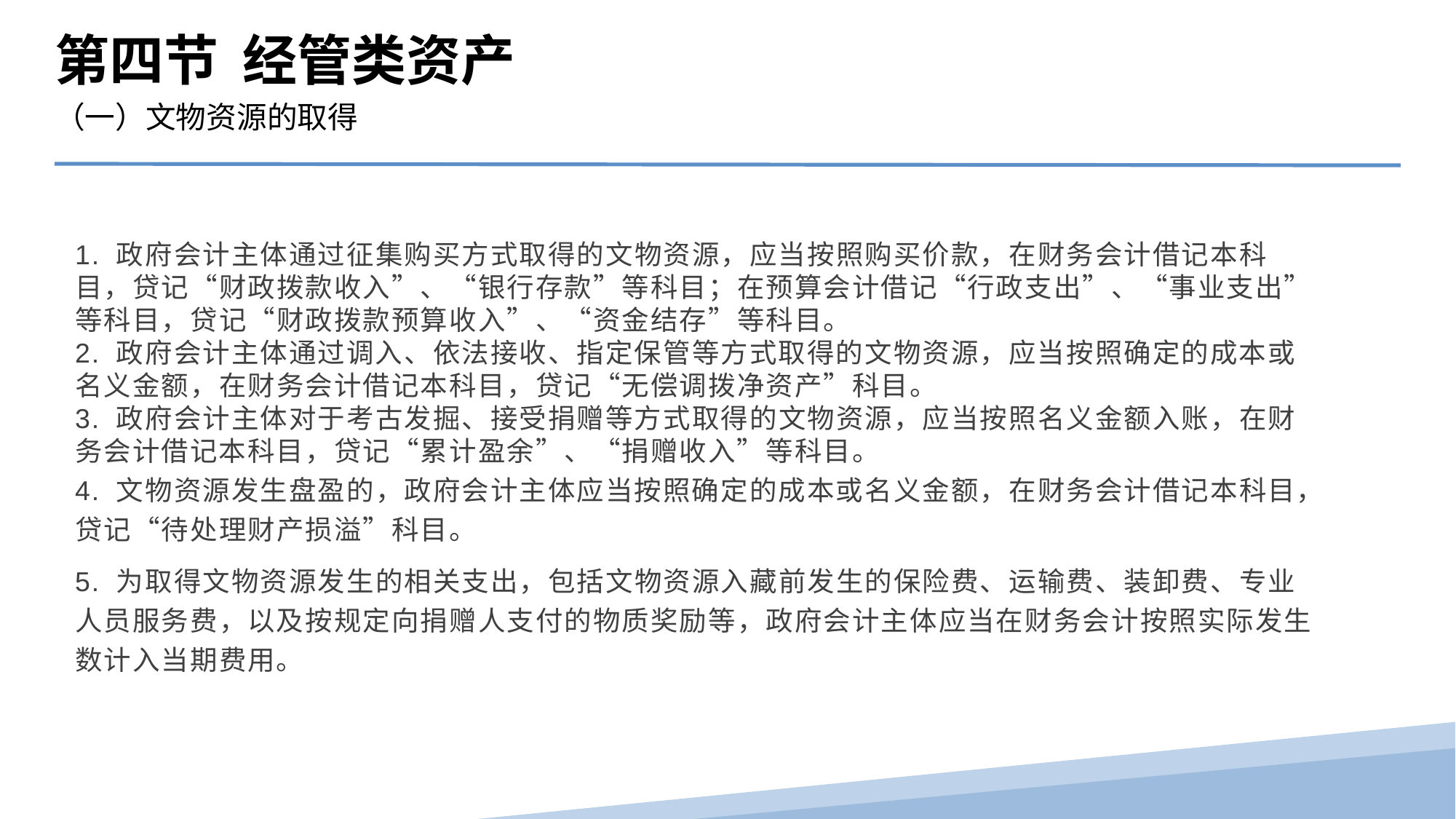

第四节  经管类资产
（一）文物资源的取得
1. 政府会计主体通过征集购买方式取得的文物资源，应当按照购买价款，在财务会计借记本科目，贷记“财政拨款收入”、“银行存款”等科目；在预算会计借记“行政支出”、“事业支出”等科目，贷记“财政拨款预算收入”、“资金结存”等科目。
2. 政府会计主体通过调入、依法接收、指定保管等方式取得的文物资源，应当按照确定的成本或名义金额，在财务会计借记本科目，贷记“无偿调拨净资产”科目。
3. 政府会计主体对于考古发掘、接受捐赠等方式取得的文物资源，应当按照名义金额入账，在财务会计借记本科目，贷记“累计盈余”、“捐赠收入”等科目。
4. 文物资源发生盘盈的，政府会计主体应当按照确定的成本或名义金额，在财务会计借记本科目，贷记“待处理财产损溢”科目。
5. 为取得文物资源发生的相关支出，包括文物资源入藏前发生的保险费、运输费、装卸费、专业人员服务费，以及按规定向捐赠人支付的物质奖励等，政府会计主体应当在财务会计按照实际发生数计入当期费用。